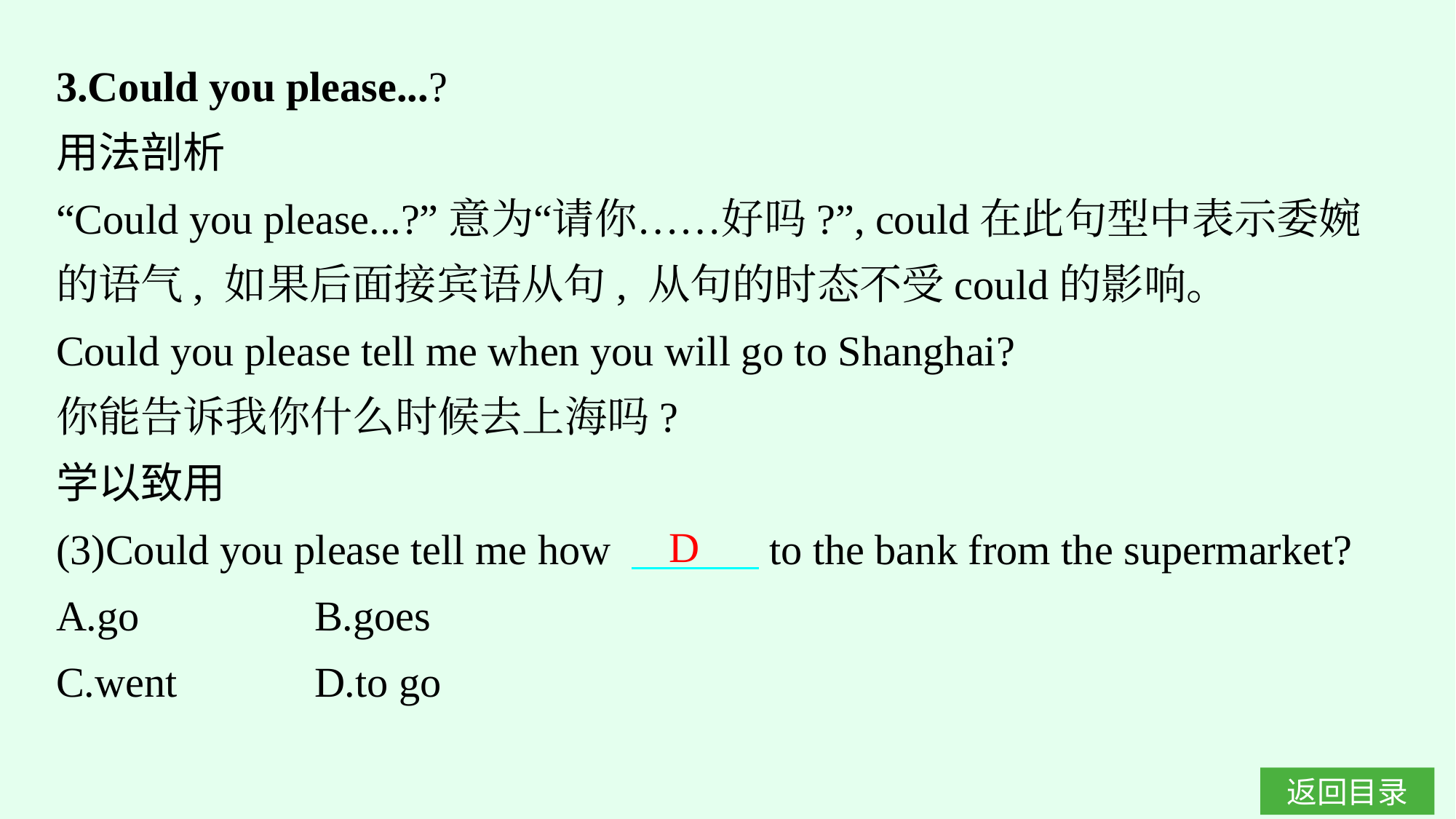

3.Could you please...?
用法剖析
“Could you please...?”意为“请你……好吗?”, could在此句型中表示委婉的语气, 如果后面接宾语从句, 从句的时态不受could的影响。
Could you please tell me when you will go to Shanghai?
你能告诉我你什么时候去上海吗?
学以致用
(3)Could you please tell me how 　　　to the bank from the supermarket?
A.go		B.goes
C.went		D.to go

D